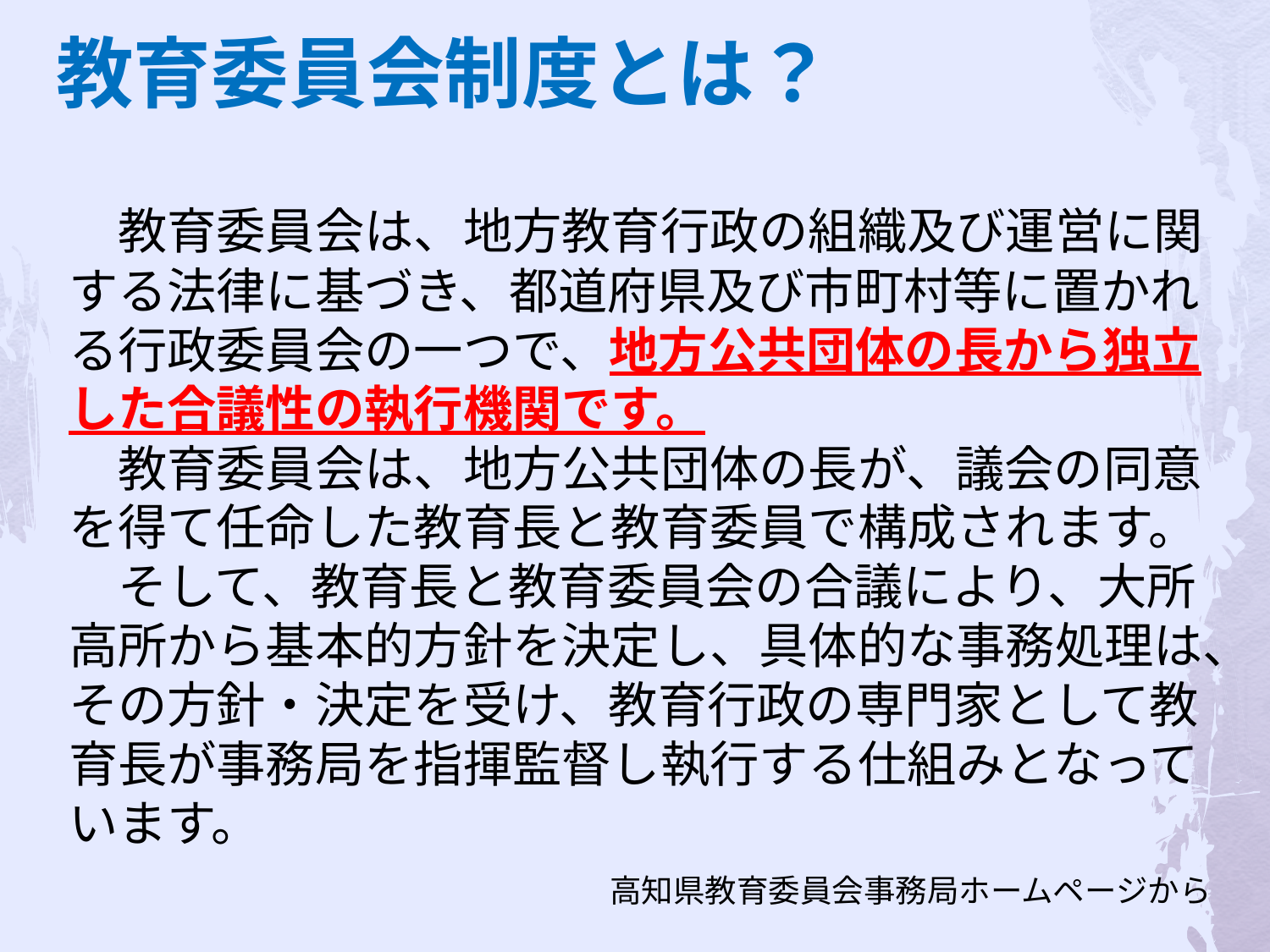

教育委員会制度とは？
　教育委員会は、地方教育行政の組織及び運営に関する法律に基づき、都道府県及び市町村等に置かれる行政委員会の一つで、地方公共団体の長から独立した合議性の執行機関です。
　教育委員会は、地方公共団体の長が、議会の同意を得て任命した教育長と教育委員で構成されます。
　そして、教育長と教育委員会の合議により、大所高所から基本的方針を決定し、具体的な事務処理は、その方針・決定を受け、教育行政の専門家として教育長が事務局を指揮監督し執行する仕組みとなっています。
高知県教育委員会事務局ホームページから